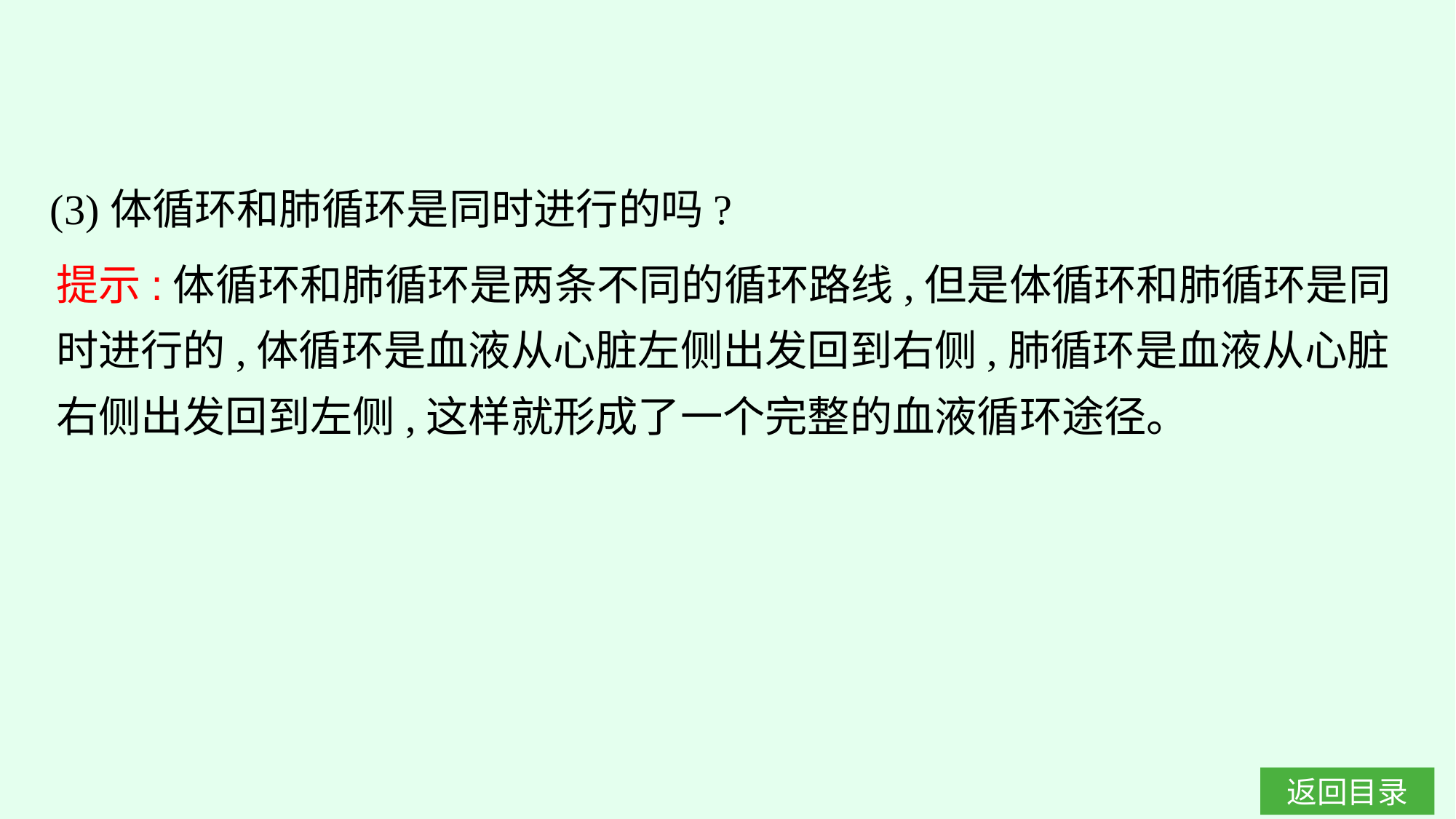

(3)体循环和肺循环是同时进行的吗?
提示:体循环和肺循环是两条不同的循环路线,但是体循环和肺循环是同时进行的,体循环是血液从心脏左侧出发回到右侧,肺循环是血液从心脏右侧出发回到左侧,这样就形成了一个完整的血液循环途径。